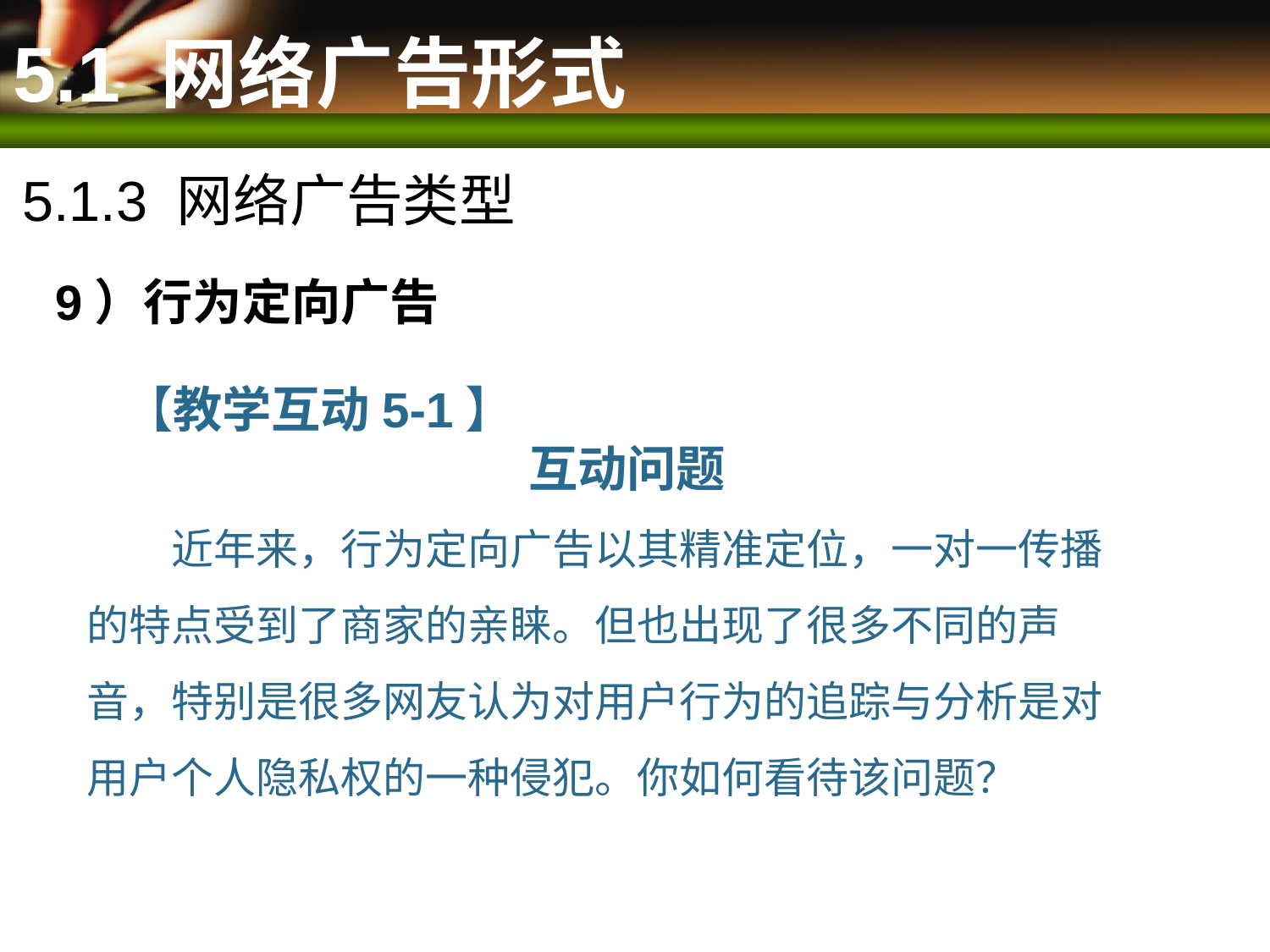

# 5.1 网络广告形式
5.1.3 网络广告类型
9）行为定向广告

【教学互动5-1】
互动问题
    近年来，行为定向广告以其精准定位，一对一传播的特点受到了商家的亲睐。但也出现了很多不同的声音，特别是很多网友认为对用户行为的追踪与分析是对用户个人隐私权的一种侵犯。你如何看待该问题？